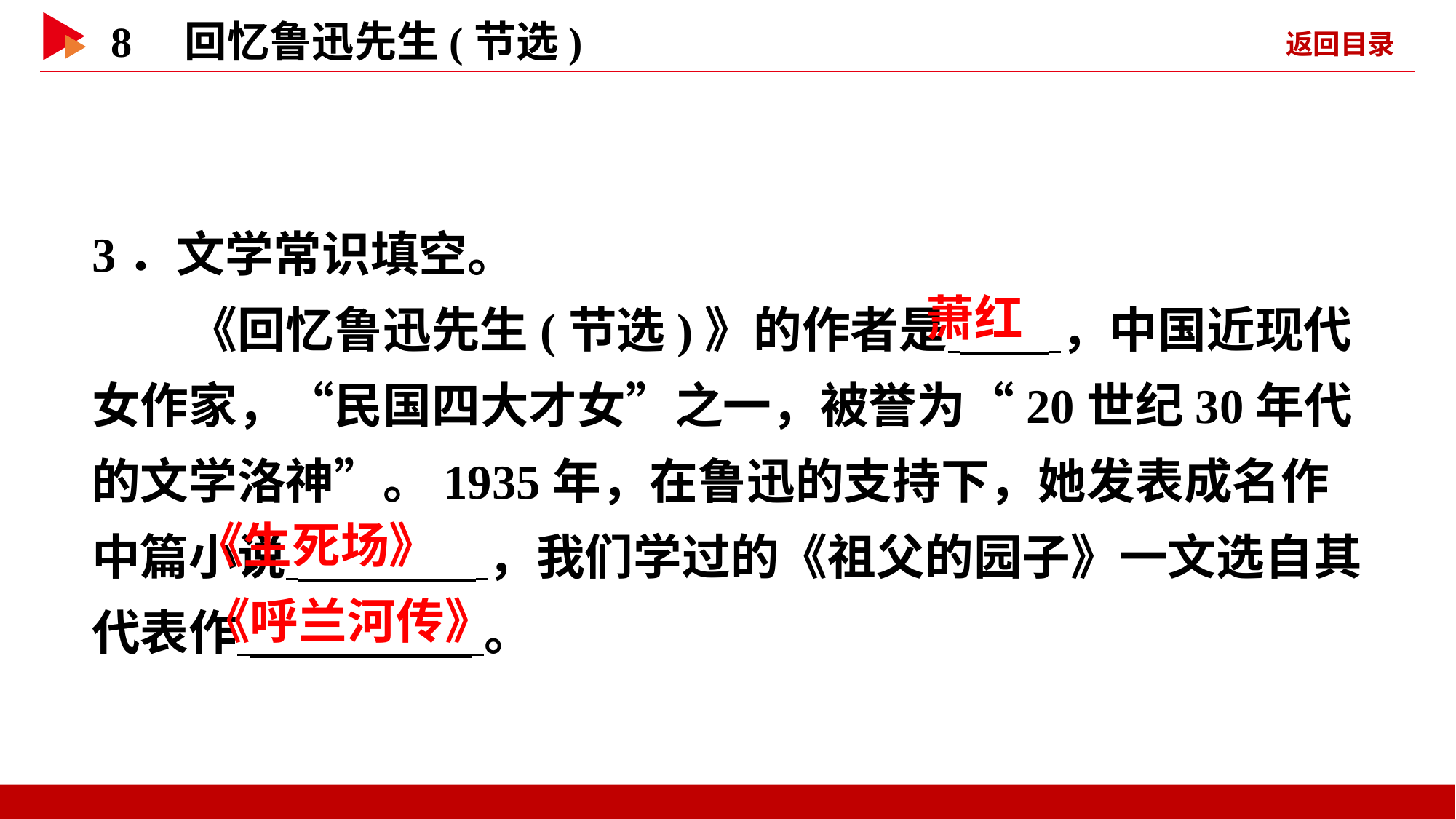

3．文学常识填空。
　　《回忆鲁迅先生(节选)》的作者是          ，中国近现代女作家，“民国四大才女”之一，被誉为“20世纪30年代的文学洛神”。1935年，在鲁迅的支持下，她发表成名作中篇小说                  ，我们学过的《祖父的园子》一文选自其代表作                      。
 萧红
 《生死场》
 《呼兰河传》